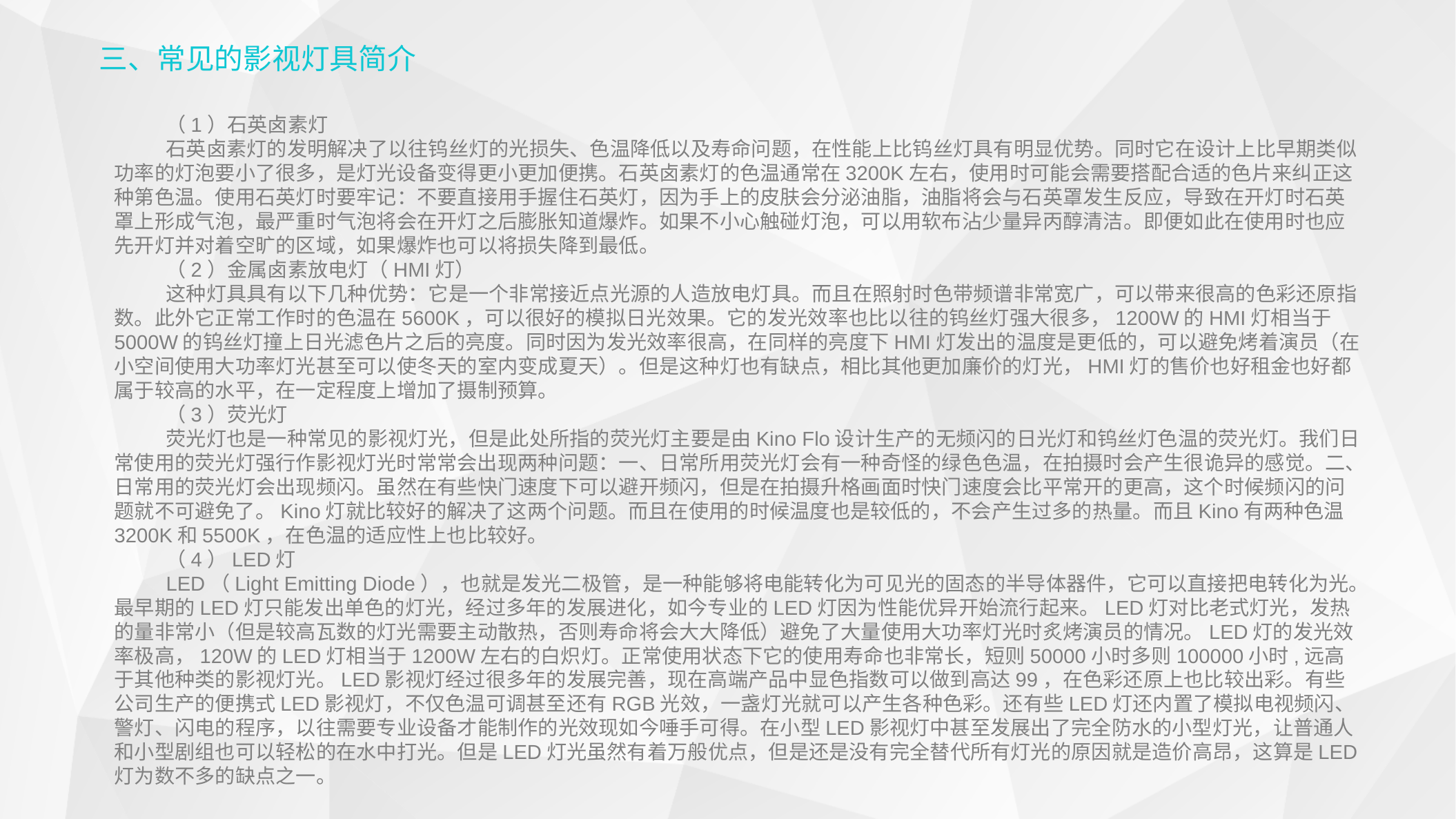

三、常见的影视灯具简介
（1）石英卤素灯
石英卤素灯的发明解决了以往钨丝灯的光损失、色温降低以及寿命问题，在性能上比钨丝灯具有明显优势。同时它在设计上比早期类似功率的灯泡要小了很多，是灯光设备变得更小更加便携。石英卤素灯的色温通常在3200K左右，使用时可能会需要搭配合适的色片来纠正这种第色温。使用石英灯时要牢记：不要直接用手握住石英灯，因为手上的皮肤会分泌油脂，油脂将会与石英罩发生反应，导致在开灯时石英罩上形成气泡，最严重时气泡将会在开灯之后膨胀知道爆炸。如果不小心触碰灯泡，可以用软布沾少量异丙醇清洁。即便如此在使用时也应先开灯并对着空旷的区域，如果爆炸也可以将损失降到最低。
（2）金属卤素放电灯（HMI灯）
这种灯具具有以下几种优势：它是一个非常接近点光源的人造放电灯具。而且在照射时色带频谱非常宽广，可以带来很高的色彩还原指数。此外它正常工作时的色温在5600K，可以很好的模拟日光效果。它的发光效率也比以往的钨丝灯强大很多，1200W的HMI灯相当于5000W的钨丝灯撞上日光滤色片之后的亮度。同时因为发光效率很高，在同样的亮度下HMI灯发出的温度是更低的，可以避免烤着演员（在小空间使用大功率灯光甚至可以使冬天的室内变成夏天）。但是这种灯也有缺点，相比其他更加廉价的灯光，HMI灯的售价也好租金也好都属于较高的水平，在一定程度上增加了摄制预算。
（3）荧光灯
荧光灯也是一种常见的影视灯光，但是此处所指的荧光灯主要是由Kino Flo设计生产的无频闪的日光灯和钨丝灯色温的荧光灯。我们日常使用的荧光灯强行作影视灯光时常常会出现两种问题：一、日常所用荧光灯会有一种奇怪的绿色色温，在拍摄时会产生很诡异的感觉。二、日常用的荧光灯会出现频闪。虽然在有些快门速度下可以避开频闪，但是在拍摄升格画面时快门速度会比平常开的更高，这个时候频闪的问题就不可避免了。Kino灯就比较好的解决了这两个问题。而且在使用的时候温度也是较低的，不会产生过多的热量。而且Kino有两种色温3200K和5500K，在色温的适应性上也比较好。
（4）LED灯
LED（Light Emitting Diode），也就是发光二极管，是一种能够将电能转化为可见光的固态的半导体器件，它可以直接把电转化为光。最早期的LED灯只能发出单色的灯光，经过多年的发展进化，如今专业的LED灯因为性能优异开始流行起来。LED灯对比老式灯光，发热的量非常小（但是较高瓦数的灯光需要主动散热，否则寿命将会大大降低）避免了大量使用大功率灯光时炙烤演员的情况。LED灯的发光效率极高，120W的LED灯相当于1200W左右的白炽灯。正常使用状态下它的使用寿命也非常长，短则50000小时多则100000小时,远高于其他种类的影视灯光。LED影视灯经过很多年的发展完善，现在高端产品中显色指数可以做到高达99，在色彩还原上也比较出彩。有些公司生产的便携式LED影视灯，不仅色温可调甚至还有RGB光效，一盏灯光就可以产生各种色彩。还有些LED灯还内置了模拟电视频闪、警灯、闪电的程序，以往需要专业设备才能制作的光效现如今唾手可得。在小型LED影视灯中甚至发展出了完全防水的小型灯光，让普通人和小型剧组也可以轻松的在水中打光。但是LED灯光虽然有着万般优点，但是还是没有完全替代所有灯光的原因就是造价高昂，这算是LED灯为数不多的缺点之一。